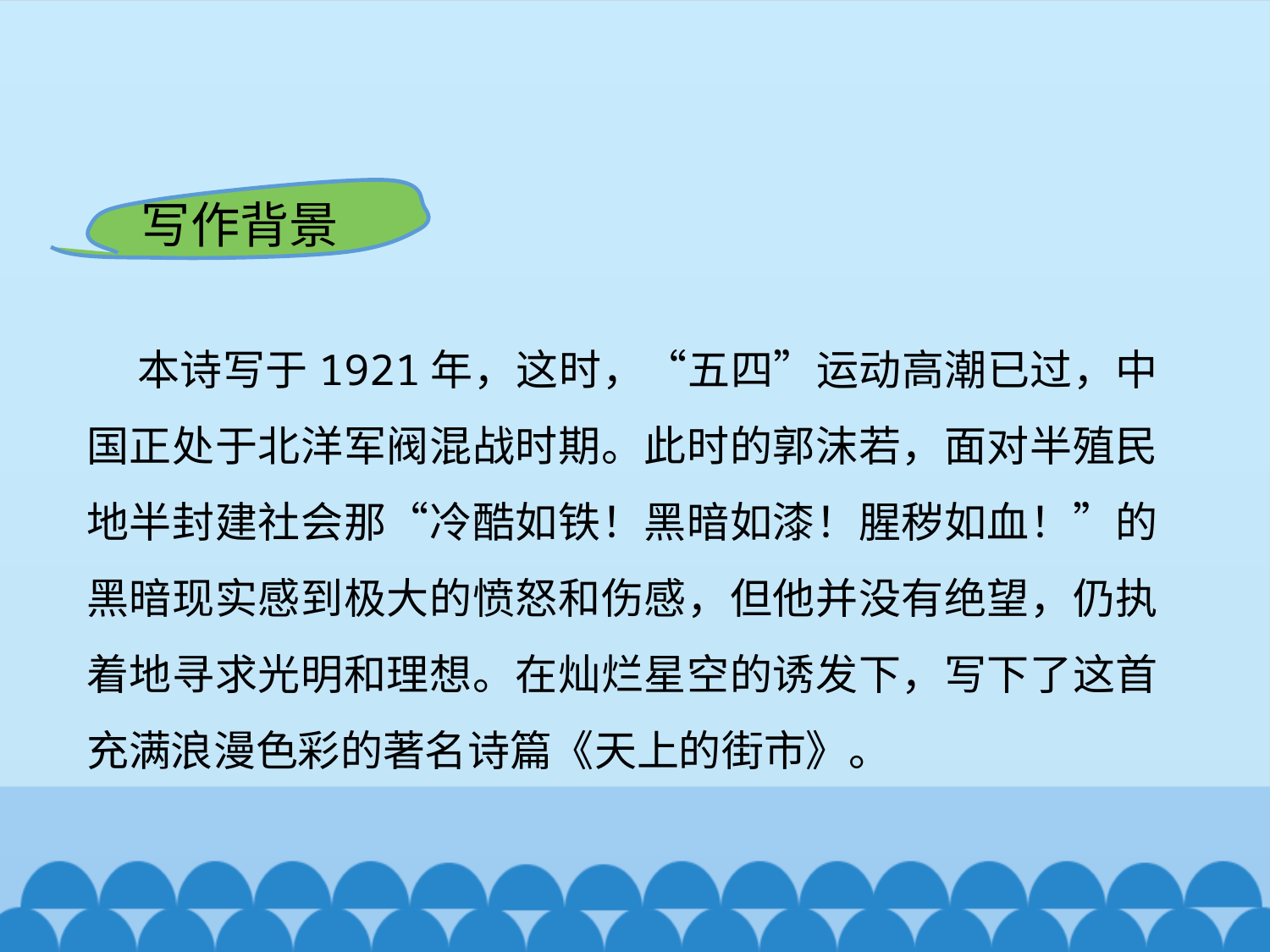

写作背景
    本诗写于1921年，这时，“五四”运动高潮已过，中国正处于北洋军阀混战时期。此时的郭沫若，面对半殖民地半封建社会那“冷酷如铁！黑暗如漆！腥秽如血！”的黑暗现实感到极大的愤怒和伤感，但他并没有绝望，仍执着地寻求光明和理想。在灿烂星空的诱发下，写下了这首充满浪漫色彩的著名诗篇《天上的街市》。